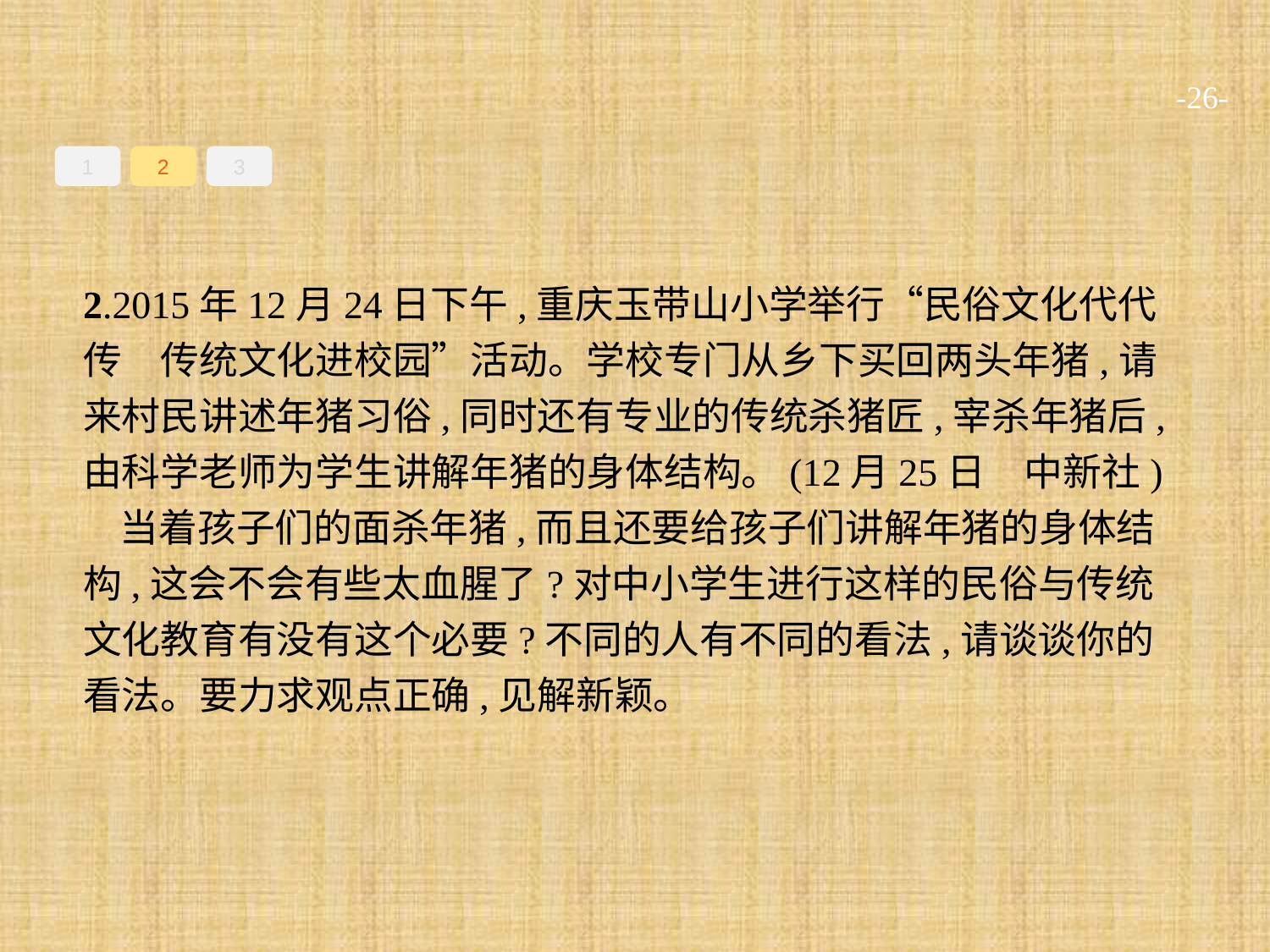

-26-
1
2
3
2.2015年12月24日下午,重庆玉带山小学举行“民俗文化代代传　传统文化进校园”活动。学校专门从乡下买回两头年猪,请来村民讲述年猪习俗,同时还有专业的传统杀猪匠,宰杀年猪后,由科学老师为学生讲解年猪的身体结构。(12月25日　中新社)
当着孩子们的面杀年猪,而且还要给孩子们讲解年猪的身体结构,这会不会有些太血腥了?对中小学生进行这样的民俗与传统文化教育有没有这个必要?不同的人有不同的看法,请谈谈你的看法。要力求观点正确,见解新颖。